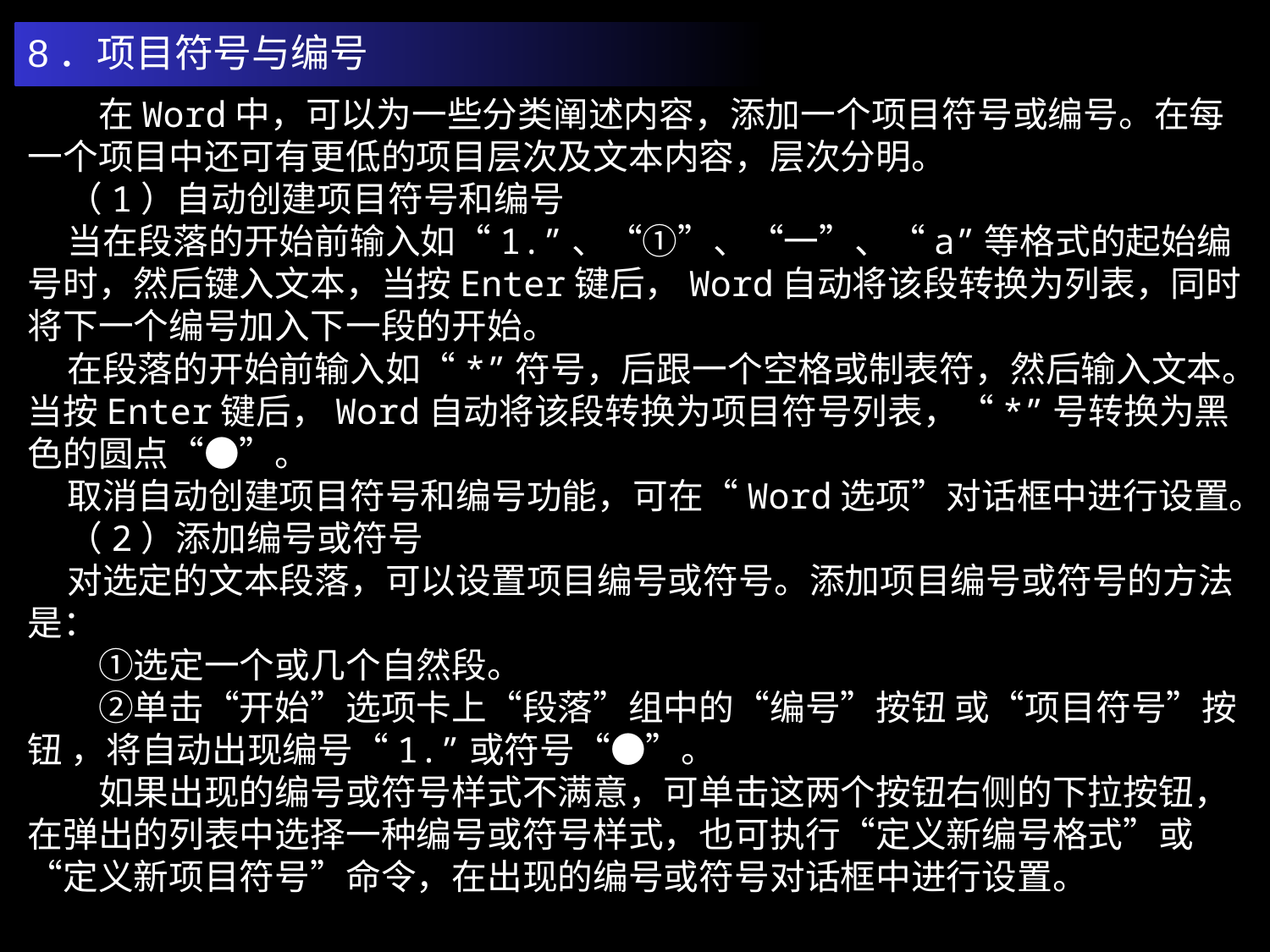

8．项目符号与编号
　　在Word中，可以为一些分类阐述内容，添加一个项目符号或编号。在每一个项目中还可有更低的项目层次及文本内容，层次分明。
    （1）自动创建项目符号和编号
    当在段落的开始前输入如“1.”、“①”、“一”、“a”等格式的起始编号时，然后键入文本，当按Enter键后，Word自动将该段转换为列表，同时将下一个编号加入下一段的开始。
    在段落的开始前输入如“*”符号，后跟一个空格或制表符，然后输入文本。当按Enter键后，Word自动将该段转换为项目符号列表，“*”号转换为黑色的圆点“●”。
    取消自动创建项目符号和编号功能，可在“Word选项”对话框中进行设置。
    （2）添加编号或符号
    对选定的文本段落，可以设置项目编号或符号。添加项目编号或符号的方法是：
　　①选定一个或几个自然段。
　　②单击“开始”选项卡上“段落”组中的“编号”按钮 或“项目符号”按钮 ，将自动出现编号“1.”或符号“●”。
　　如果出现的编号或符号样式不满意，可单击这两个按钮右侧的下拉按钮，在弹出的列表中选择一种编号或符号样式，也可执行“定义新编号格式”或“定义新项目符号”命令，在出现的编号或符号对话框中进行设置。